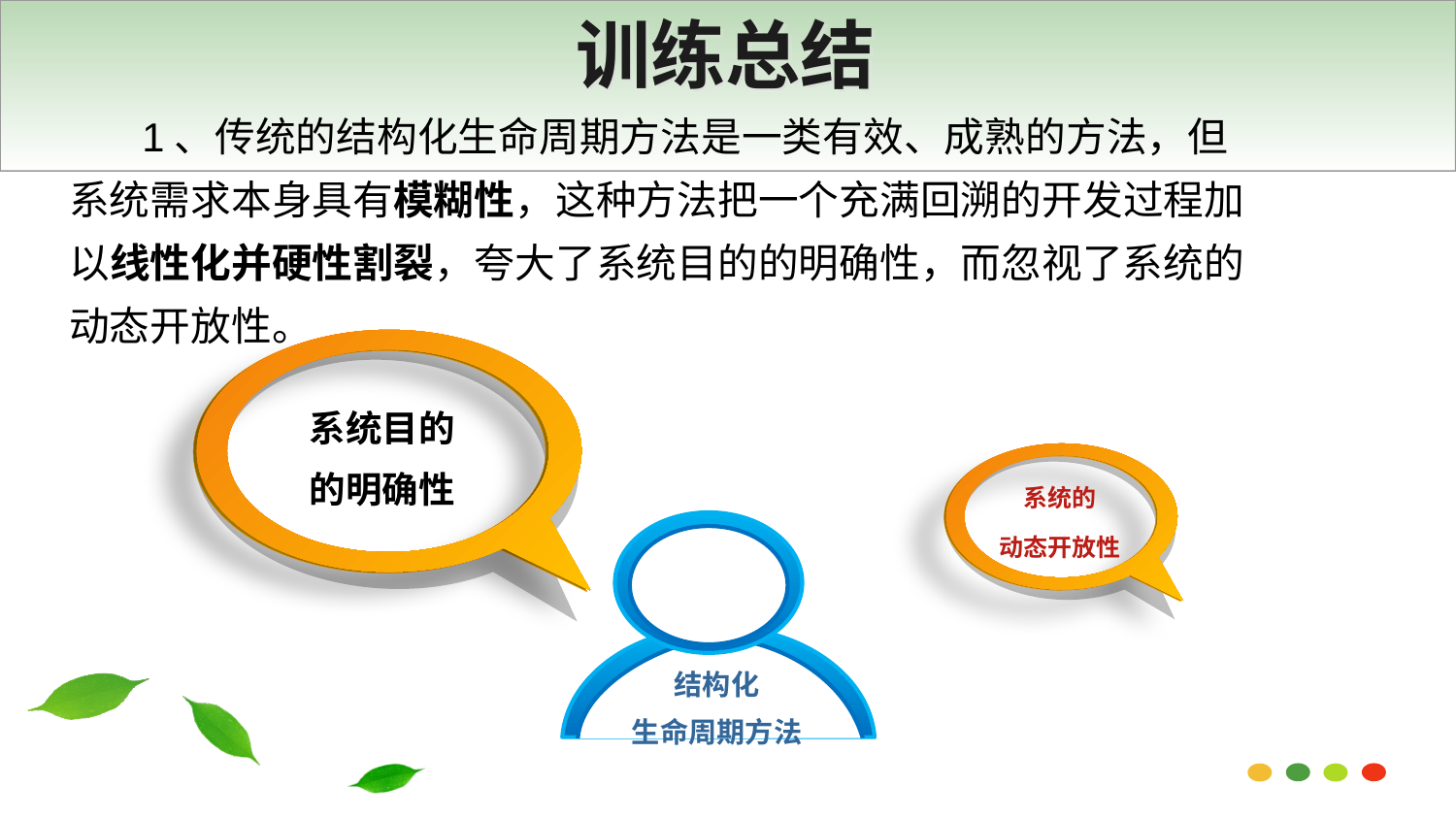

# 训练总结
1、传统的结构化生命周期方法是一类有效、成熟的方法，但系统需求本身具有模糊性，这种方法把一个充满回溯的开发过程加以线性化并硬性割裂，夸大了系统目的的明确性，而忽视了系统的动态开放性。

系统目的
的明确性

系统的
动态开放性

结构化
生命周期方法